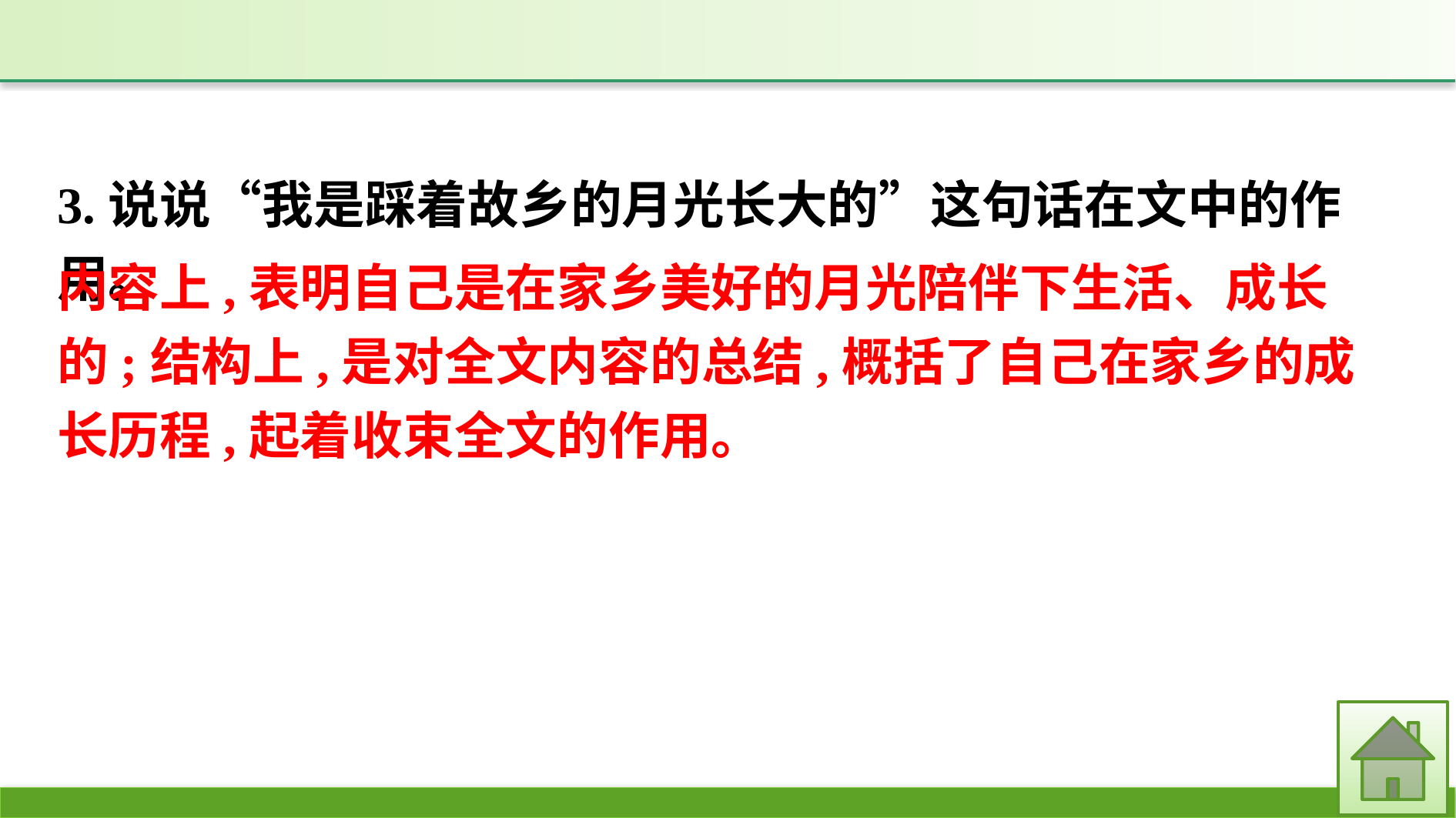

3.说说“我是踩着故乡的月光长大的”这句话在文中的作用。
内容上,表明自己是在家乡美好的月光陪伴下生活、成长的;结构上,是对全文内容的总结,概括了自己在家乡的成长历程,起着收束全文的作用。